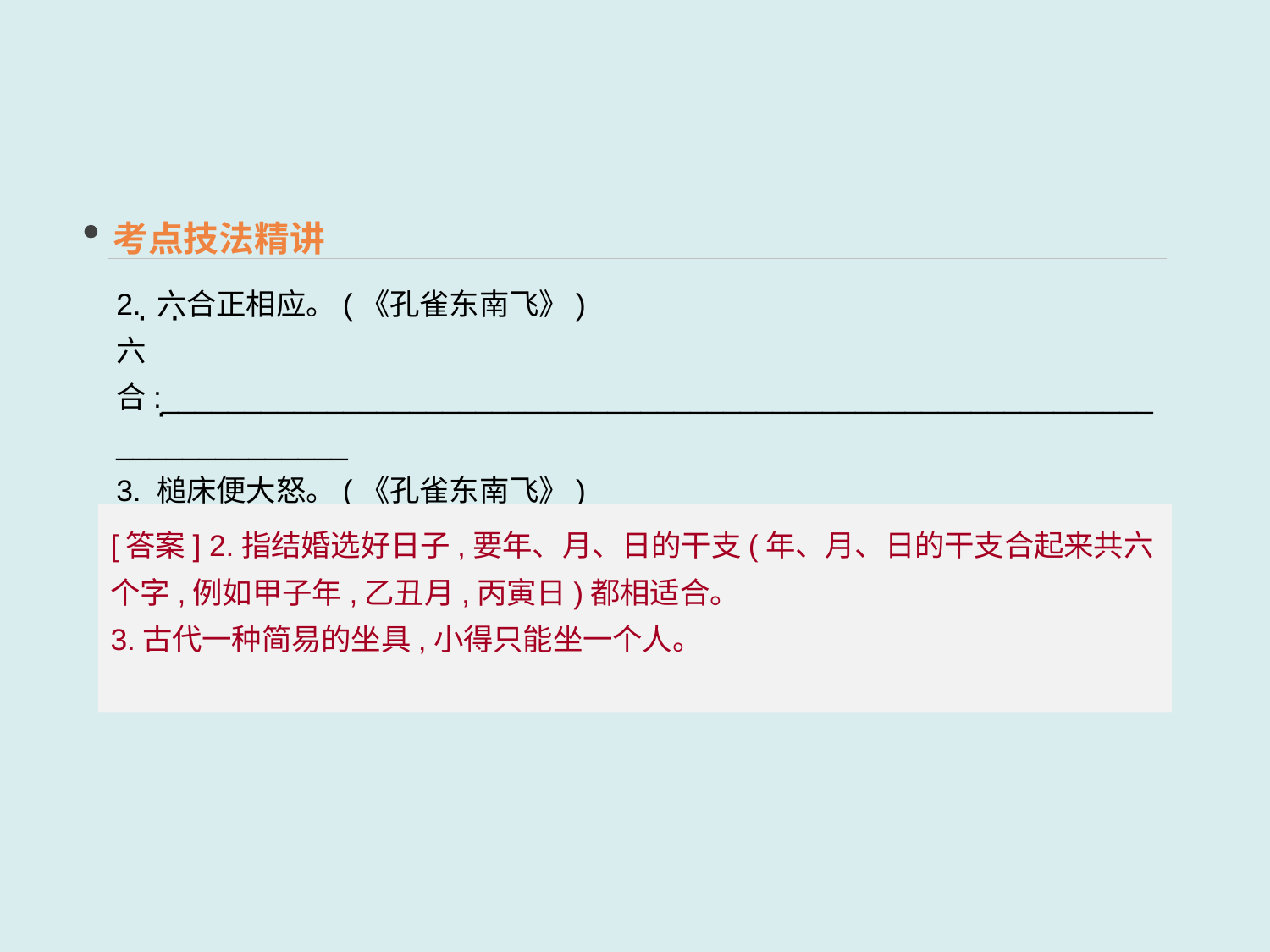

考点技法精讲

2. 六合正相应。(《孔雀东南飞》)
六合:__________________________________________________________________________
3. 槌床便大怒。(《孔雀东南飞》)
床:____________________________________________________________________________

 ·  ·
 ·

[答案] 2.指结婚选好日子,要年、月、日的干支(年、月、日的干支合起来共六个字,例如甲子年,乙丑月,丙寅日)都相适合。
3.古代一种简易的坐具,小得只能坐一个人。